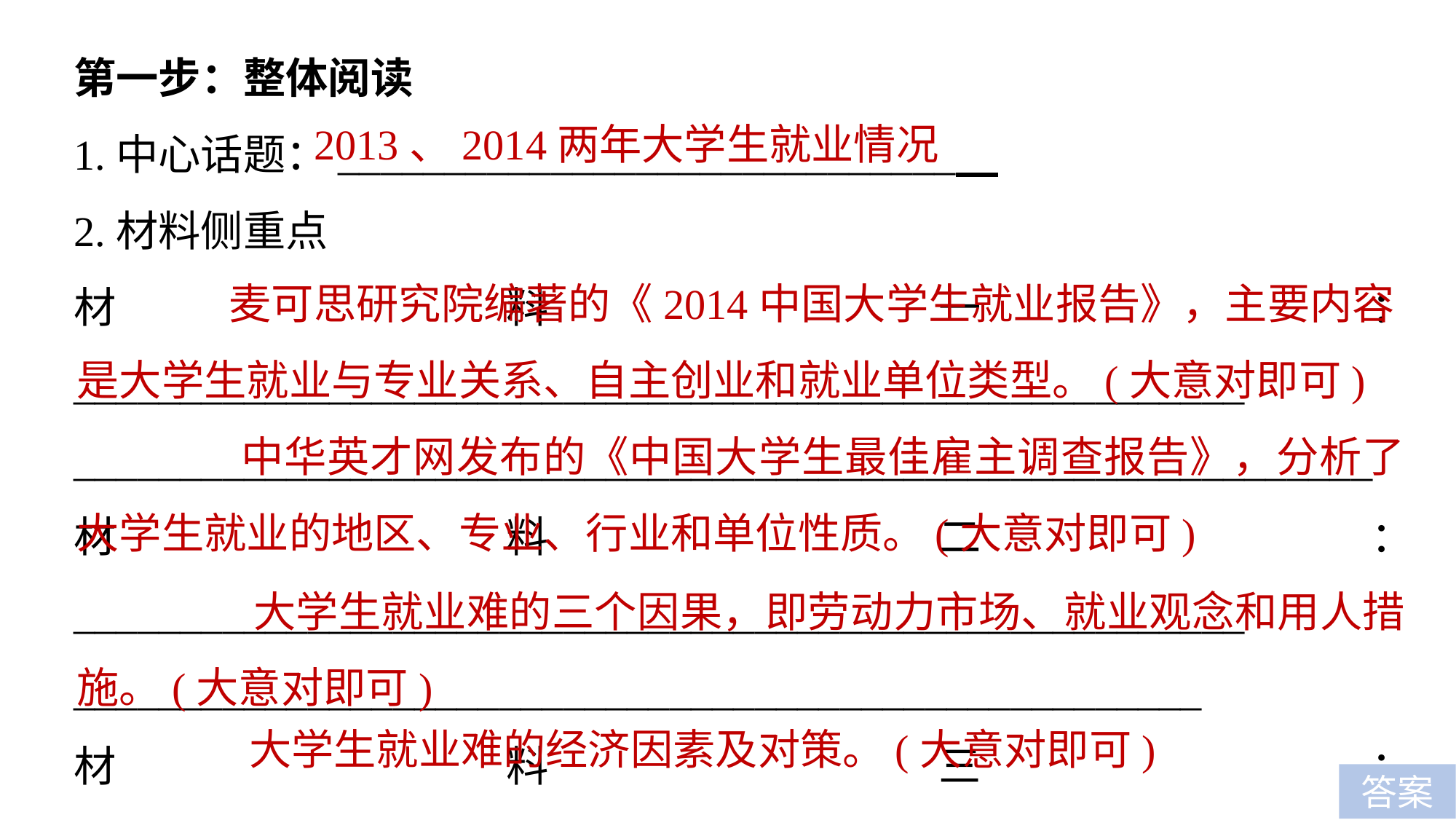

第一步：整体阅读
1.中心话题：_____________________________
2.材料侧重点
材料一：_______________________________________________________
_____________________________________________________________
材料二：_______________________________________________________
_____________________________________________________
材料三：_______________________________________________________
_________________
材料四：___________________________________________
2013、2014两年大学生就业情况
               麦可思研究院编著的《2014中国大学生就业报告》，主要内容是大学生就业与专业关系、自主创业和就业单位类型。(大意对即可)
               中华英才网发布的《中国大学生最佳雇主调查报告》，分析了大学生就业的地区、专业、行业和单位性质。(大意对即可)
                 大学生就业难的三个因果，即劳动力市场、就业观念和用人措施。(大意对即可)
大学生就业难的经济因素及对策。(大意对即可)
答案